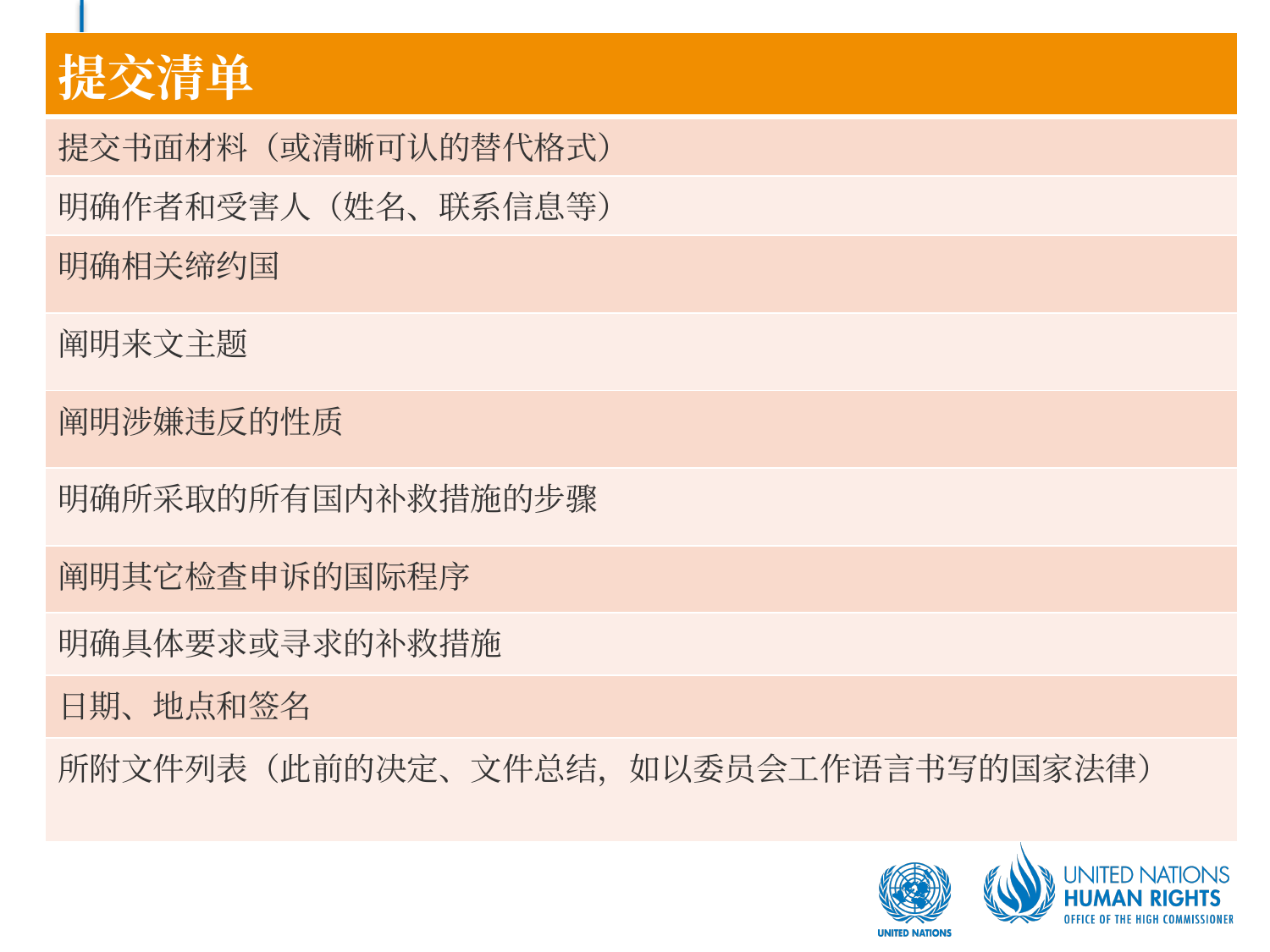

| 提交清单 |
| --- |
| 提交书面材料（或清晰可认的替代格式） |
| 明确作者和受害人（姓名、联系信息等） |
| 明确相关缔约国 |
| 阐明来文主题 |
| 阐明涉嫌违反的性质 |
| 明确所采取的所有国内补救措施的步骤 |
| 阐明其它检查申诉的国际程序 |
| 明确具体要求或寻求的补救措施 |
| 日期、地点和签名 |
| 所附文件列表（此前的决定、文件总结，如以委员会工作语言书写的国家法律） |
#